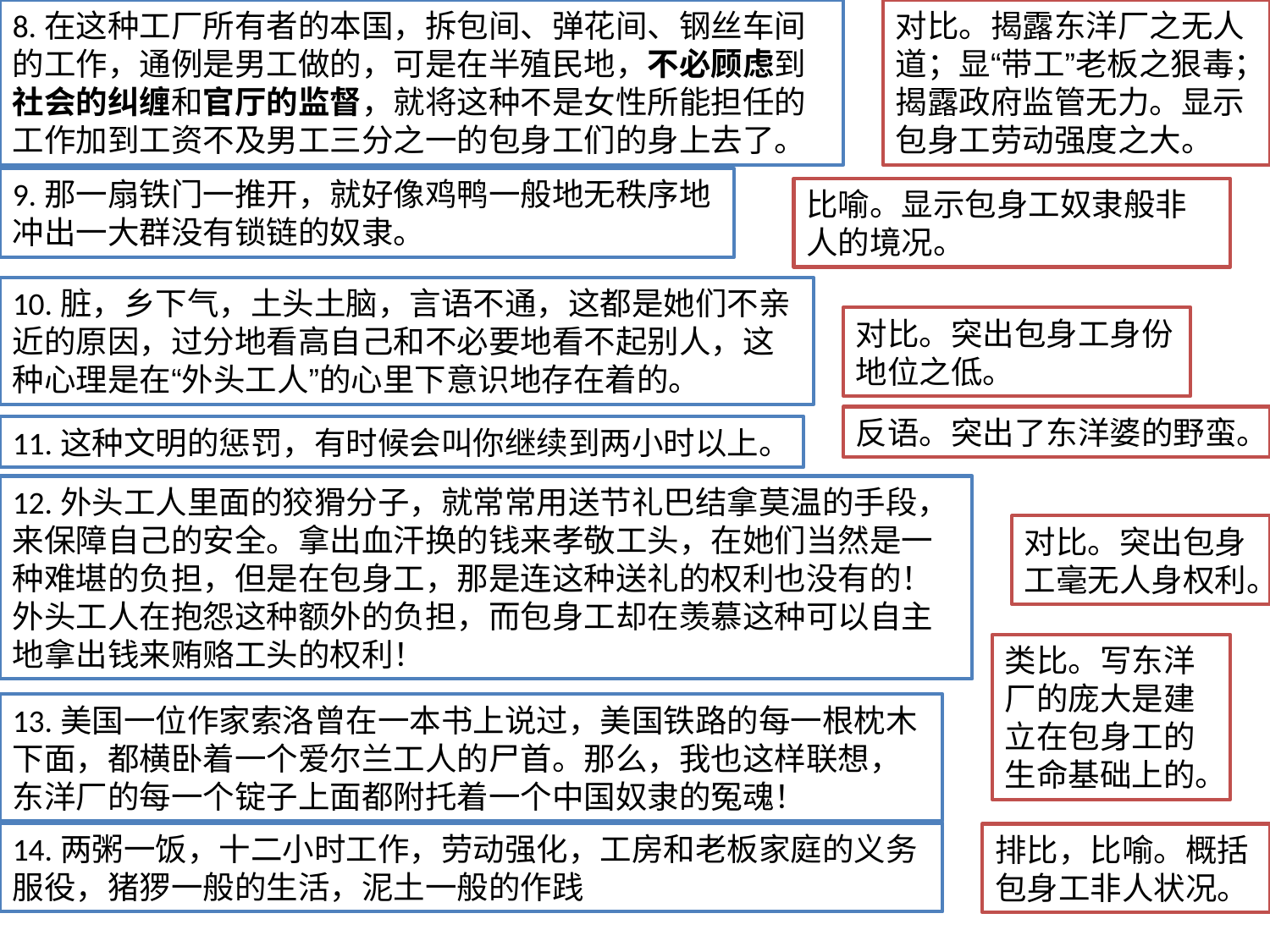

8.在这种工厂所有者的本国，拆包间、弹花间、钢丝车间的工作，通例是男工做的，可是在半殖民地，不必顾虑到社会的纠缠和官厅的监督，就将这种不是女性所能担任的工作加到工资不及男工三分之一的包身工们的身上去了。
对比。揭露东洋厂之无人道；显“带工”老板之狠毒；揭露政府监管无力。显示包身工劳动强度之大。
9.那一扇铁门一推开，就好像鸡鸭一般地无秩序地冲出一大群没有锁链的奴隶。
比喻。显示包身工奴隶般非人的境况。
10.脏，乡下气，土头土脑，言语不通，这都是她们不亲近的原因，过分地看高自己和不必要地看不起别人，这种心理是在“外头工人”的心里下意识地存在着的。
对比。突出包身工身份地位之低。
反语。突出了东洋婆的野蛮。
11.这种文明的惩罚，有时候会叫你继续到两小时以上。
12.外头工人里面的狡猾分子，就常常用送节礼巴结拿莫温的手段，来保障自己的安全。拿出血汗换的钱来孝敬工头，在她们当然是一种难堪的负担，但是在包身工，那是连这种送礼的权利也没有的！外头工人在抱怨这种额外的负担，而包身工却在羡慕这种可以自主地拿出钱来贿赂工头的权利！
对比。突出包身工毫无人身权利。
类比。写东洋厂的庞大是建立在包身工的生命基础上的。
13.美国一位作家索洛曾在一本书上说过，美国铁路的每一根枕木下面，都横卧着一个爱尔兰工人的尸首。那么，我也这样联想，东洋厂的每一个锭子上面都附托着一个中国奴隶的冤魂！
14.两粥一饭，十二小时工作，劳动强化，工房和老板家庭的义务服役，猪猡一般的生活，泥土一般的作践
排比，比喻。概括包身工非人状况。